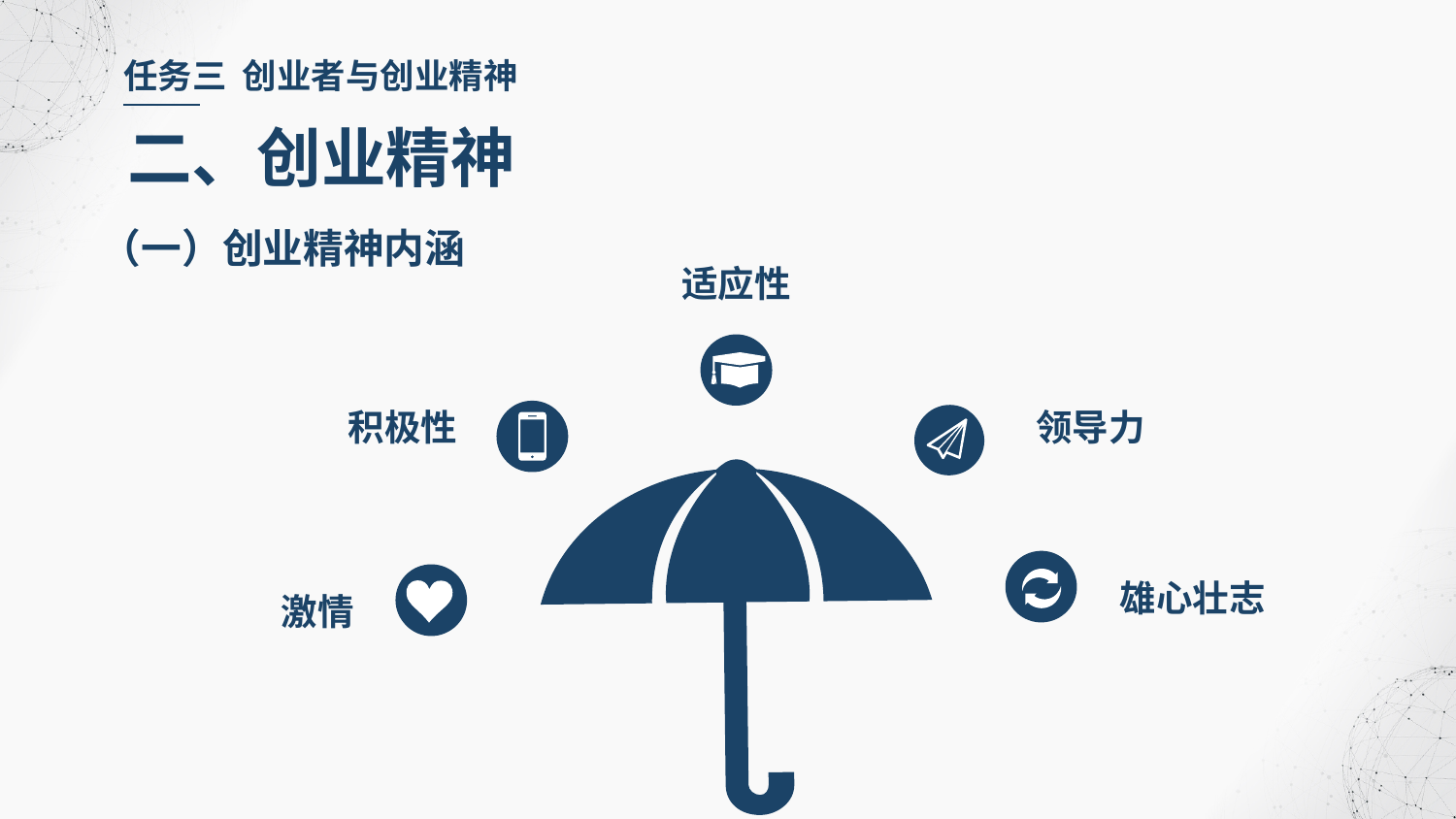

任务三  创业者与创业精神
二、创业精神
（一）创业精神内涵
适应性

积极性
领导力

雄心壮志

激情